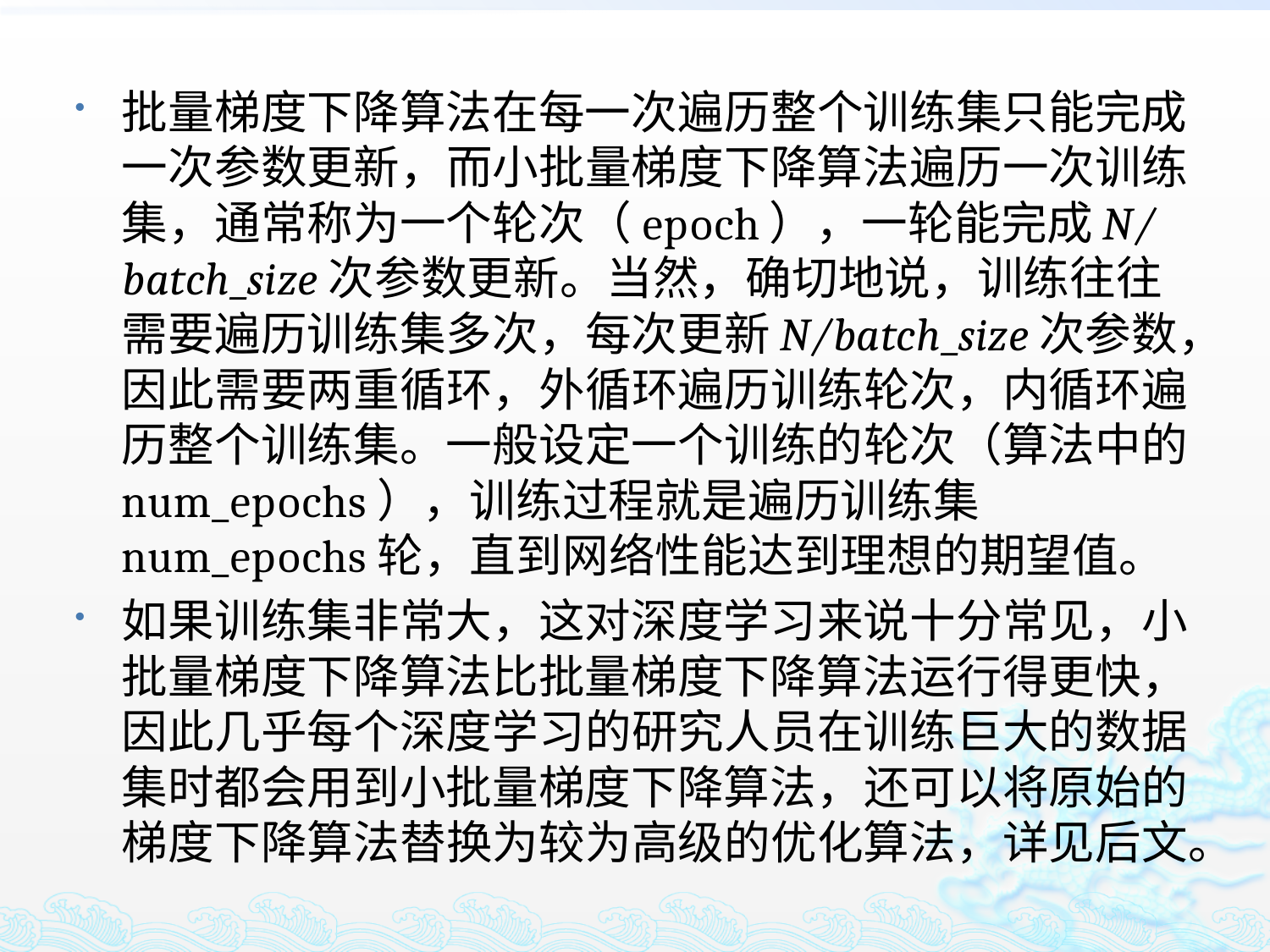

批量梯度下降算法在每一次遍历整个训练集只能完成一次参数更新，而小批量梯度下降算法遍历一次训练集，通常称为一个轮次（epoch），一轮能完成N/batch_size次参数更新。当然，确切地说，训练往往需要遍历训练集多次，每次更新N/batch_size次参数，因此需要两重循环，外循环遍历训练轮次，内循环遍历整个训练集。一般设定一个训练的轮次（算法中的num_epochs），训练过程就是遍历训练集num_epochs轮，直到网络性能达到理想的期望值。
如果训练集非常大，这对深度学习来说十分常见，小批量梯度下降算法比批量梯度下降算法运行得更快，因此几乎每个深度学习的研究人员在训练巨大的数据集时都会用到小批量梯度下降算法，还可以将原始的梯度下降算法替换为较为高级的优化算法，详见后文。